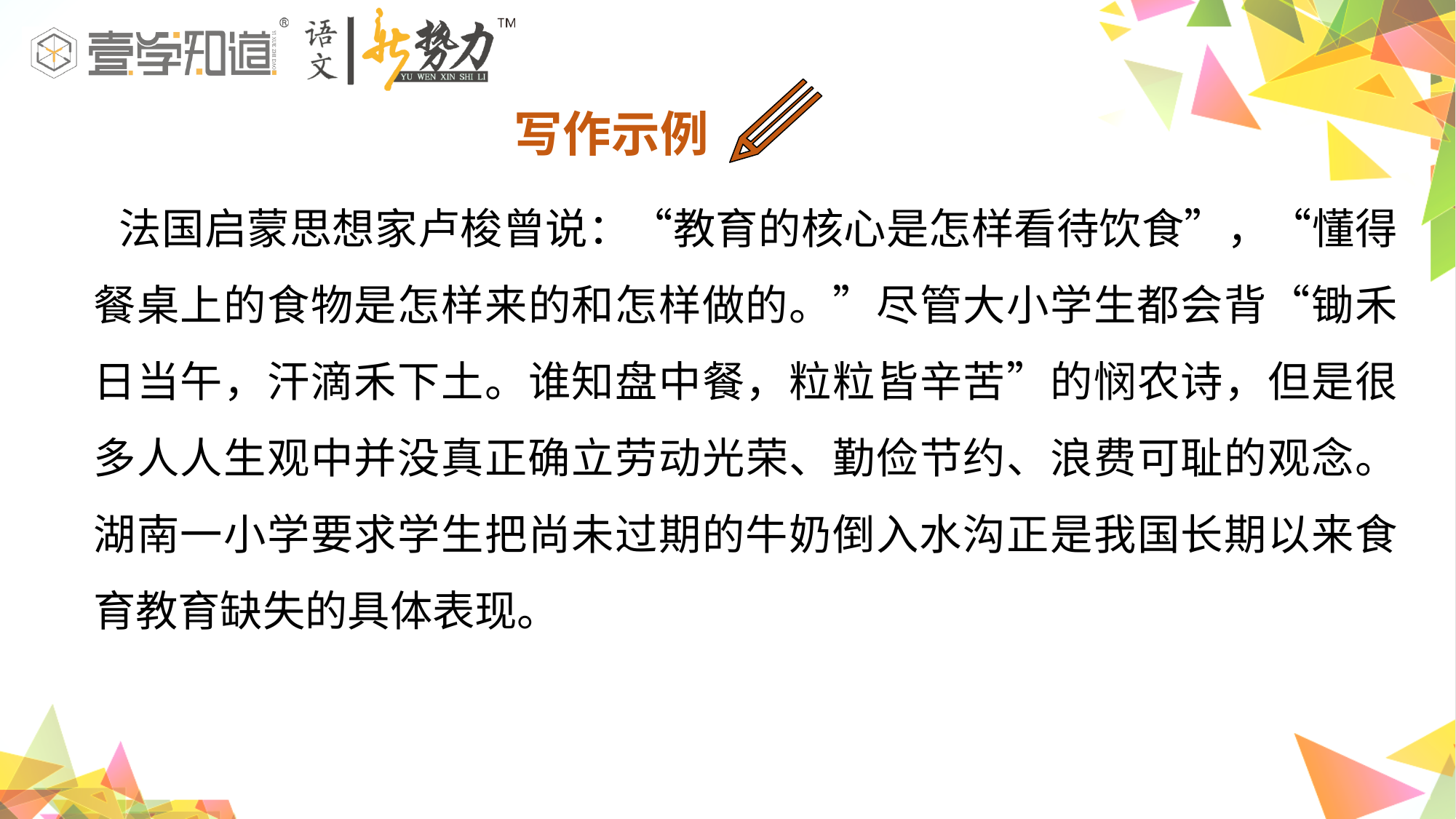

写作示例
  法国启蒙思想家卢梭曾说：“教育的核心是怎样看待饮食”，“懂得餐桌上的食物是怎样来的和怎样做的。”尽管大小学生都会背“锄禾日当午，汗滴禾下土。谁知盘中餐，粒粒皆辛苦”的悯农诗，但是很多人人生观中并没真正确立劳动光荣、勤俭节约、浪费可耻的观念。湖南一小学要求学生把尚未过期的牛奶倒入水沟正是我国长期以来食育教育缺失的具体表现。